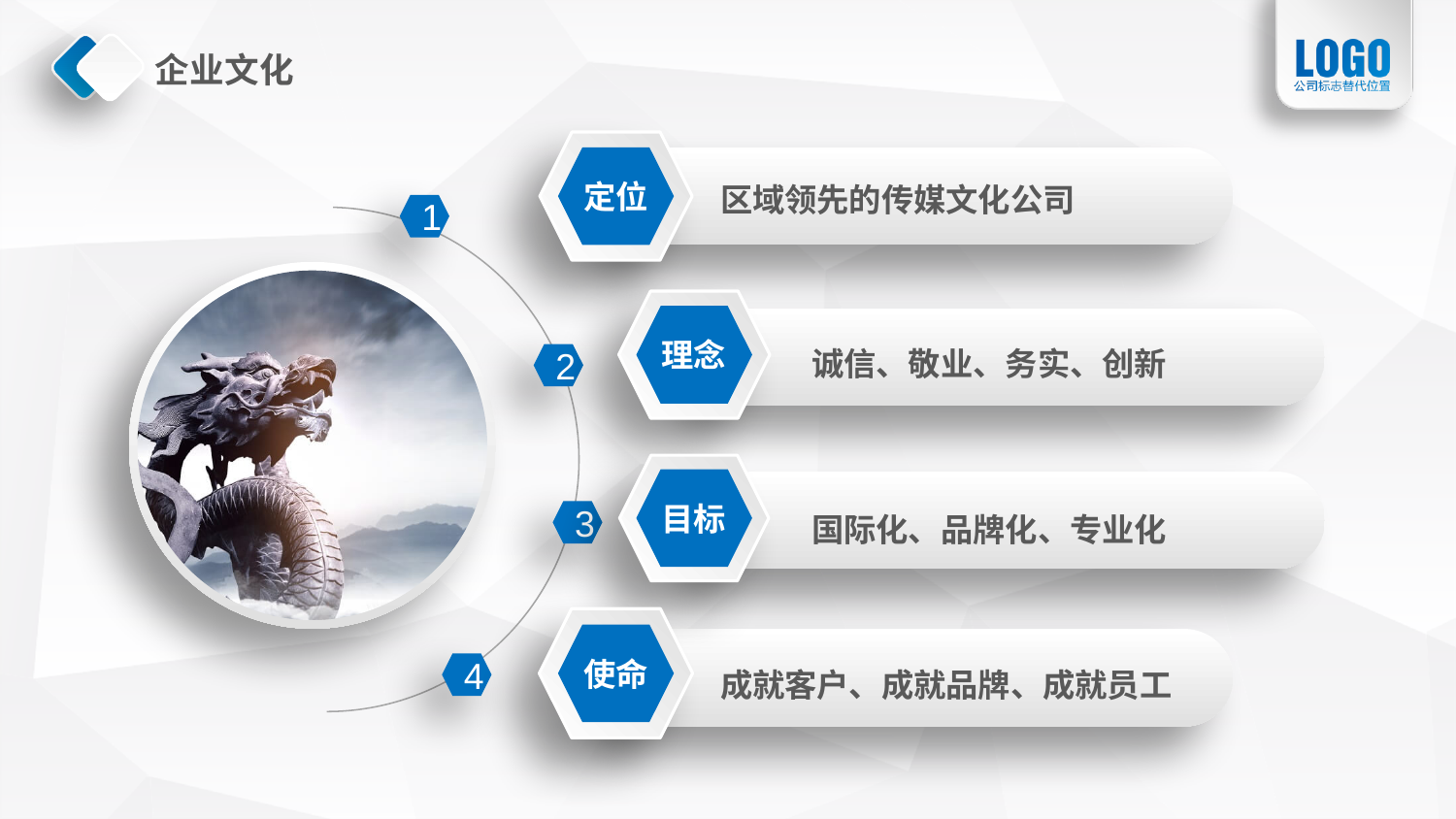

# 企业文化

定位

区域领先的传媒文化公司
1

理念

诚信、敬业、务实、创新
2

目标

3
国际化、品牌化、专业化

使命

4
成就客户、成就品牌、成就员工